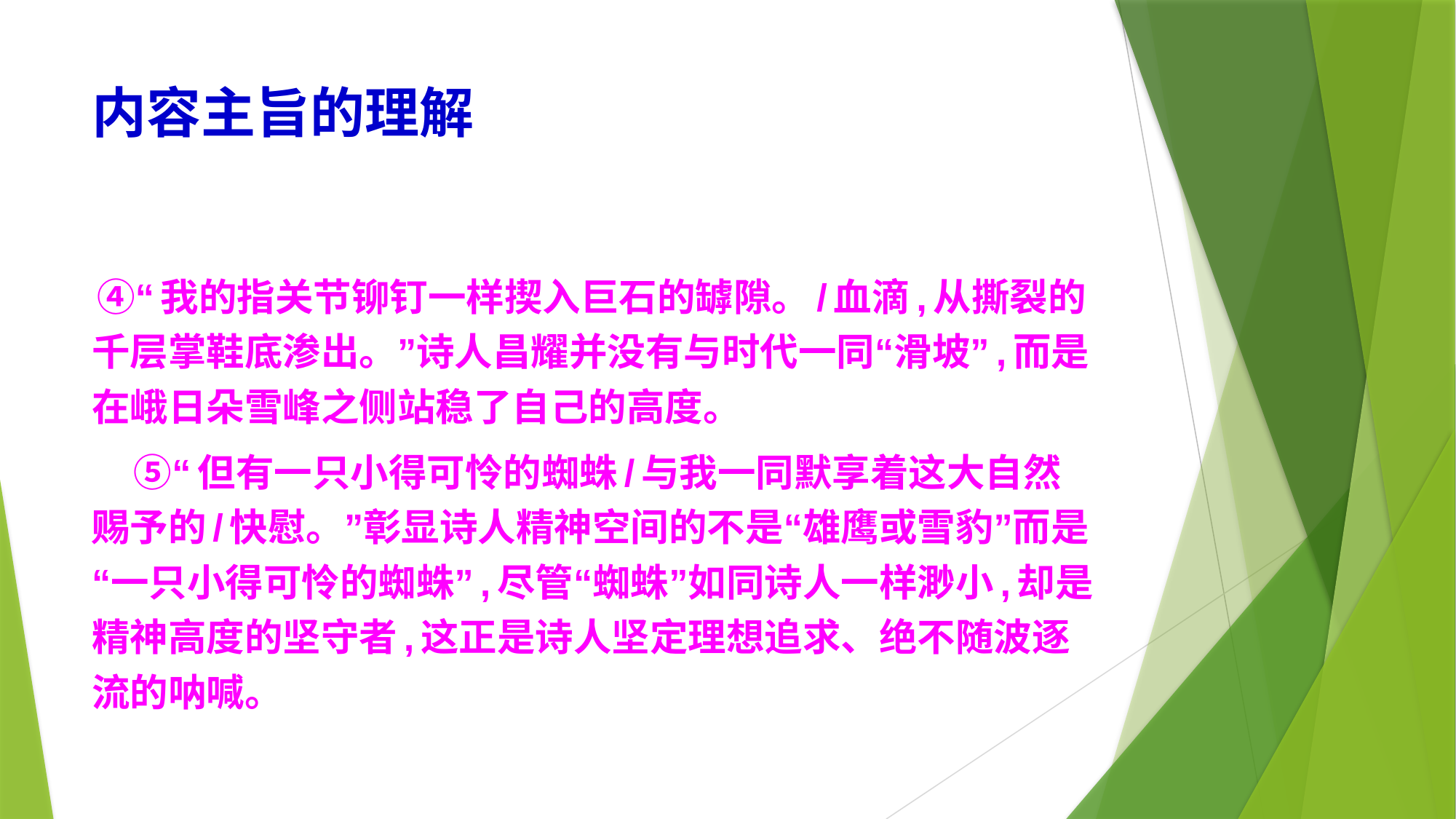

# 内容主旨的理解
 ④“我的指关节铆钉一样揳入巨石的罅隙。/血滴,从撕裂的千层掌鞋底渗出。”诗人昌耀并没有与时代一同“滑坡”,而是在峨日朵雪峰之侧站稳了自己的高度。
    ⑤“但有一只小得可怜的蜘蛛/与我一同默享着这大自然赐予的/快慰。”彰显诗人精神空间的不是“雄鹰或雪豹”而是“一只小得可怜的蜘蛛”,尽管“蜘蛛”如同诗人一样渺小,却是精神高度的坚守者,这正是诗人坚定理想追求、绝不随波逐流的呐喊。